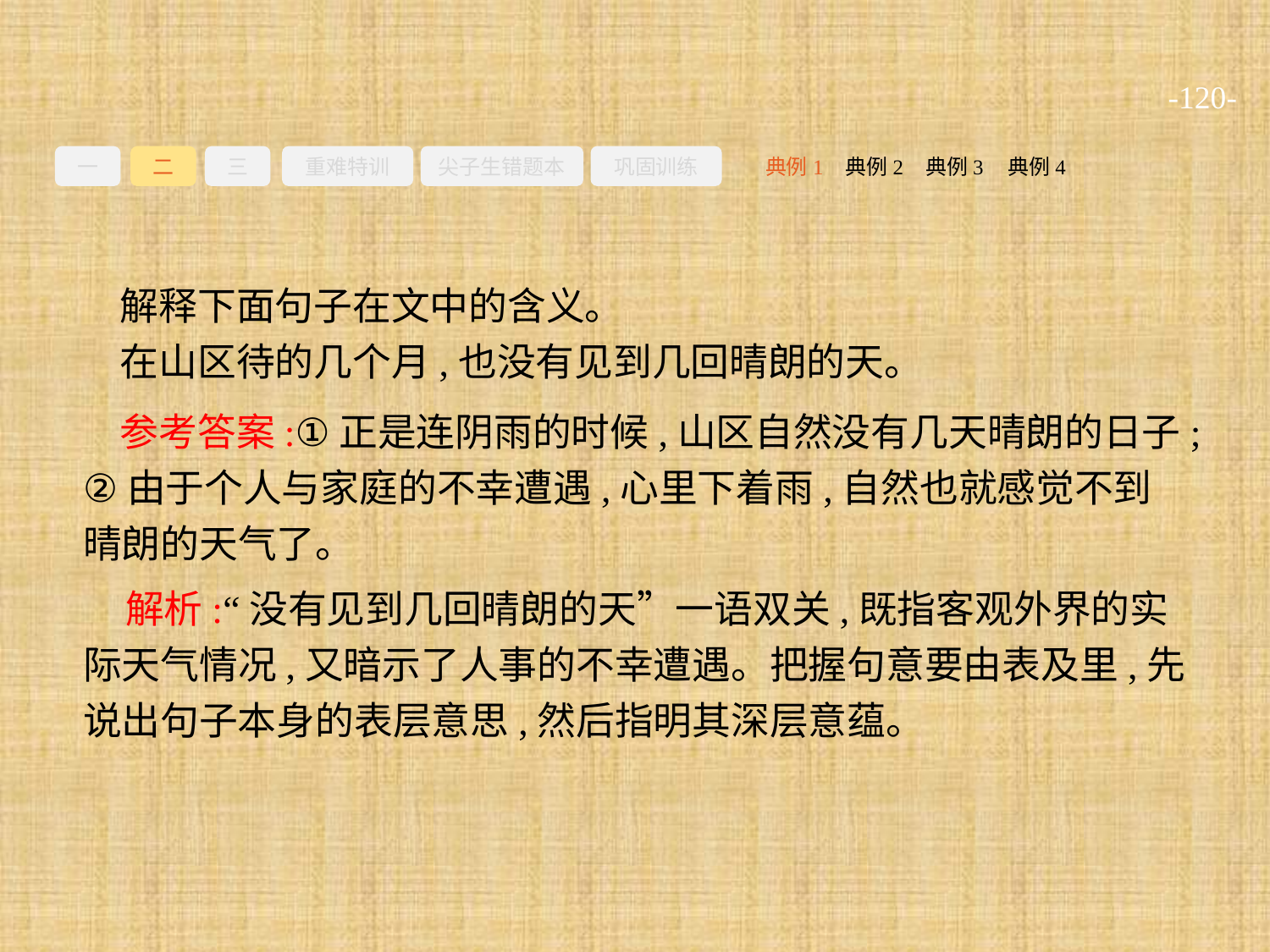

-120-
一
二
三
重难特训
尖子生错题本
巩固训练
典例3
典例2
典例4
典例1
解释下面句子在文中的含义。
在山区待的几个月,也没有见到几回晴朗的天。
参考答案:①正是连阴雨的时候,山区自然没有几天晴朗的日子;②由于个人与家庭的不幸遭遇,心里下着雨,自然也就感觉不到晴朗的天气了。
解析:“没有见到几回晴朗的天”一语双关,既指客观外界的实际天气情况,又暗示了人事的不幸遭遇。把握句意要由表及里,先说出句子本身的表层意思,然后指明其深层意蕴。